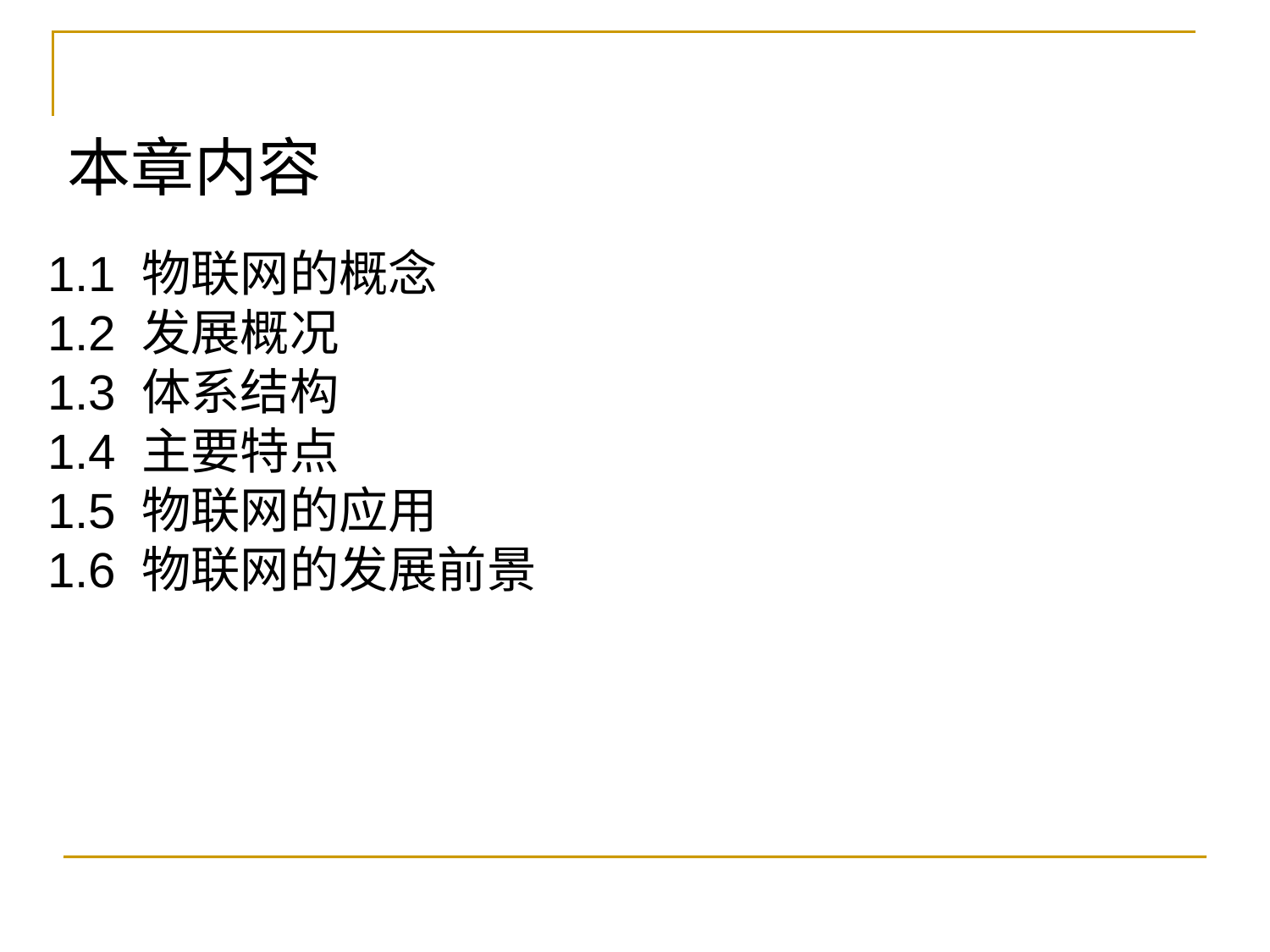

本章内容
1.1 物联网的概念
1.2 发展概况
1.3 体系结构
1.4 主要特点
1.5 物联网的应用
1.6 物联网的发展前景